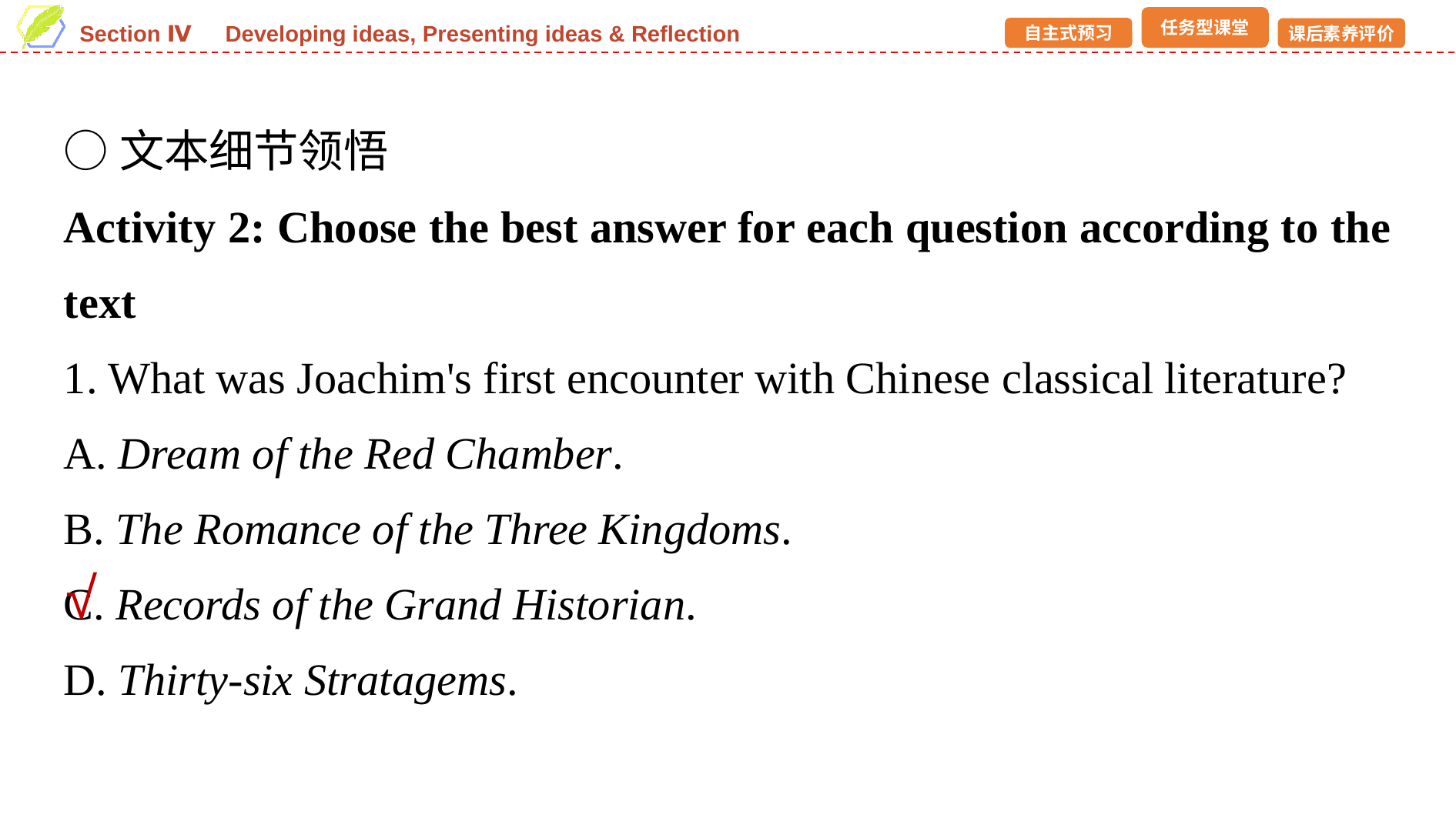

○文本细节领悟
Activity 2: Choose the best answer for each question according to the text
1. What was Joachim's first encounter with Chinese classical literature?
A. Dream of the Red Chamber.
B. The Romance of the Three Kingdoms.
C. Records of the Grand Historian.
D. Thirty-six Stratagems.
√